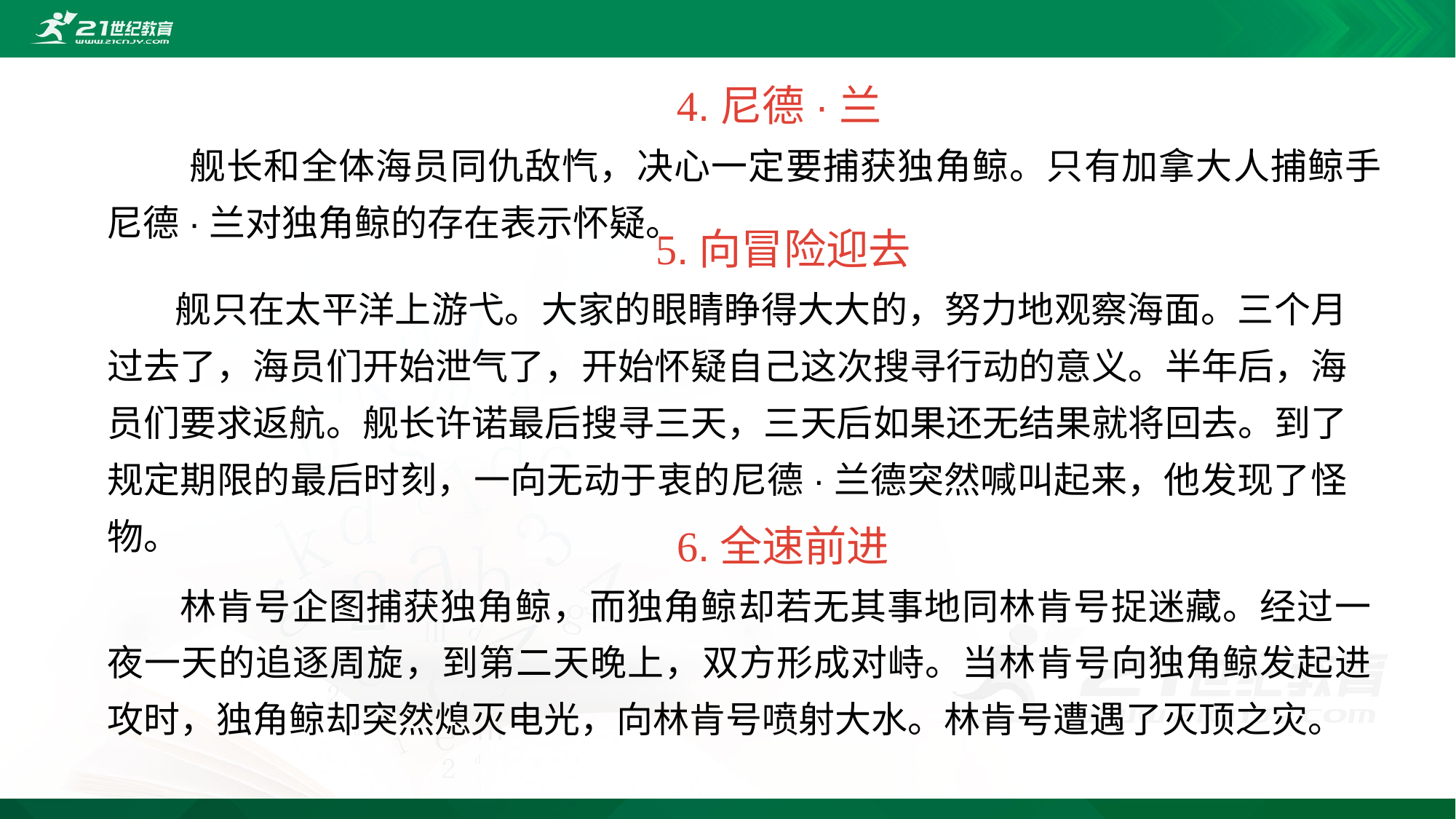

4.尼德·兰
        舰长和全体海员同仇敌忾，决心一定要捕获独角鲸。只有加拿大人捕鲸手尼德·兰对独角鲸的存在表示怀疑。
                                                    5.向冒险迎去
       舰只在太平洋上游弋。大家的眼睛睁得大大的，努力地观察海面。三个月过去了，海员们开始泄气了，开始怀疑自己这次搜寻行动的意义。半年后，海员们要求返航。舰长许诺最后搜寻三天，三天后如果还无结果就将回去。到了规定期限的最后时刻，一向无动于衷的尼德·兰德突然喊叫起来，他发现了怪物。
                                                      6.全速前进
       林肯号企图捕获独角鲸，而独角鲸却若无其事地同林肯号捉迷藏。经过一夜一天的追逐周旋，到第二天晚上，双方形成对峙。当林肯号向独角鲸发起进攻时，独角鲸却突然熄灭电光，向林肯号喷射大水。林肯号遭遇了灭顶之灾。